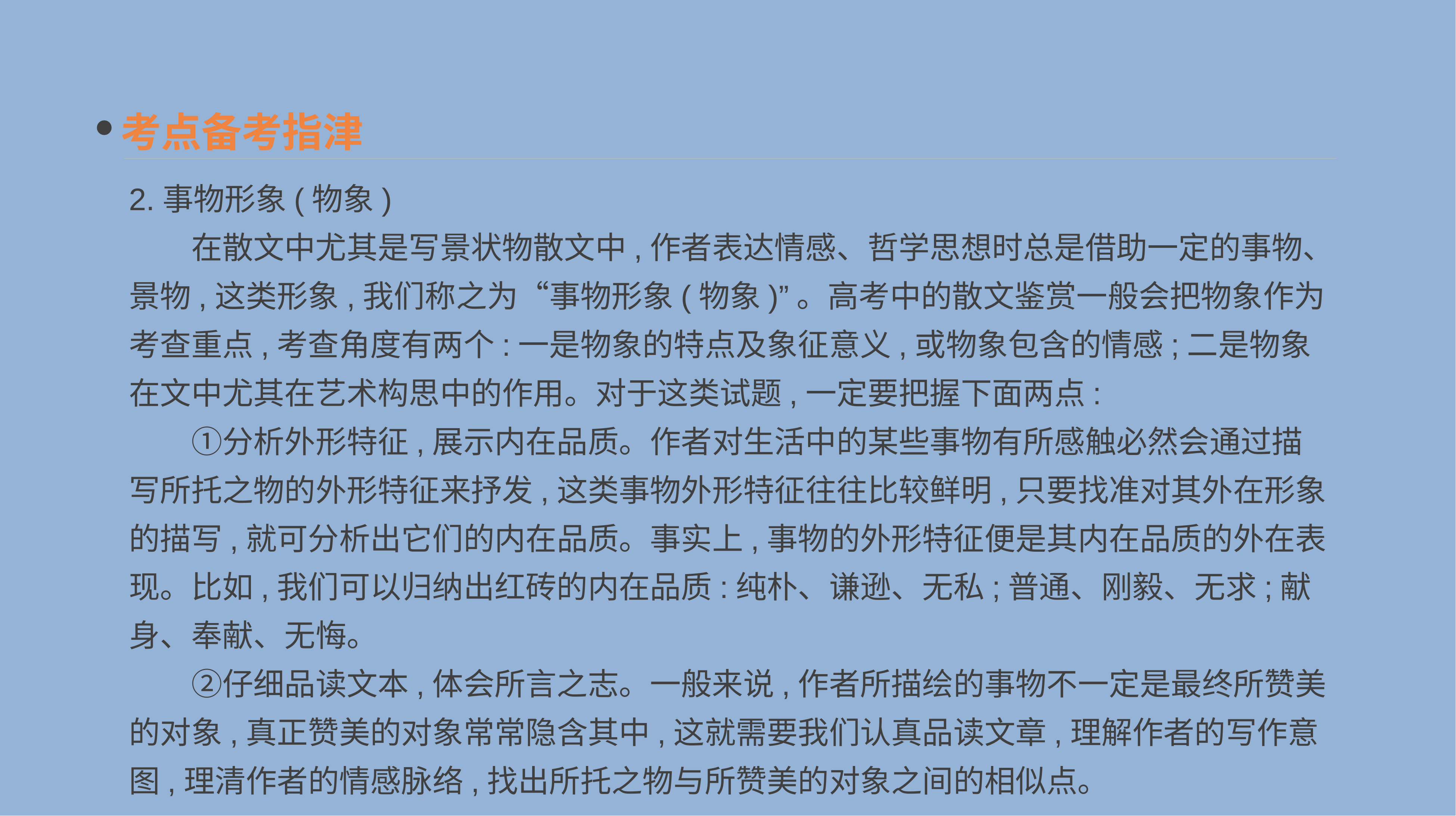

考点备考指津

2.事物形象(物象)
　　在散文中尤其是写景状物散文中,作者表达情感、哲学思想时总是借助一定的事物、景物,这类形象,我们称之为“事物形象(物象)”。高考中的散文鉴赏一般会把物象作为考查重点,考查角度有两个:一是物象的特点及象征意义,或物象包含的情感;二是物象在文中尤其在艺术构思中的作用。对于这类试题,一定要把握下面两点:
　　①分析外形特征,展示内在品质。作者对生活中的某些事物有所感触必然会通过描写所托之物的外形特征来抒发,这类事物外形特征往往比较鲜明,只要找准对其外在形象的描写,就可分析出它们的内在品质。事实上,事物的外形特征便是其内在品质的外在表现。比如,我们可以归纳出红砖的内在品质:纯朴、谦逊、无私;普通、刚毅、无求;献身、奉献、无悔。
　　②仔细品读文本,体会所言之志。一般来说,作者所描绘的事物不一定是最终所赞美的对象,真正赞美的对象常常隐含其中,这就需要我们认真品读文章,理解作者的写作意图,理清作者的情感脉络,找出所托之物与所赞美的对象之间的相似点。